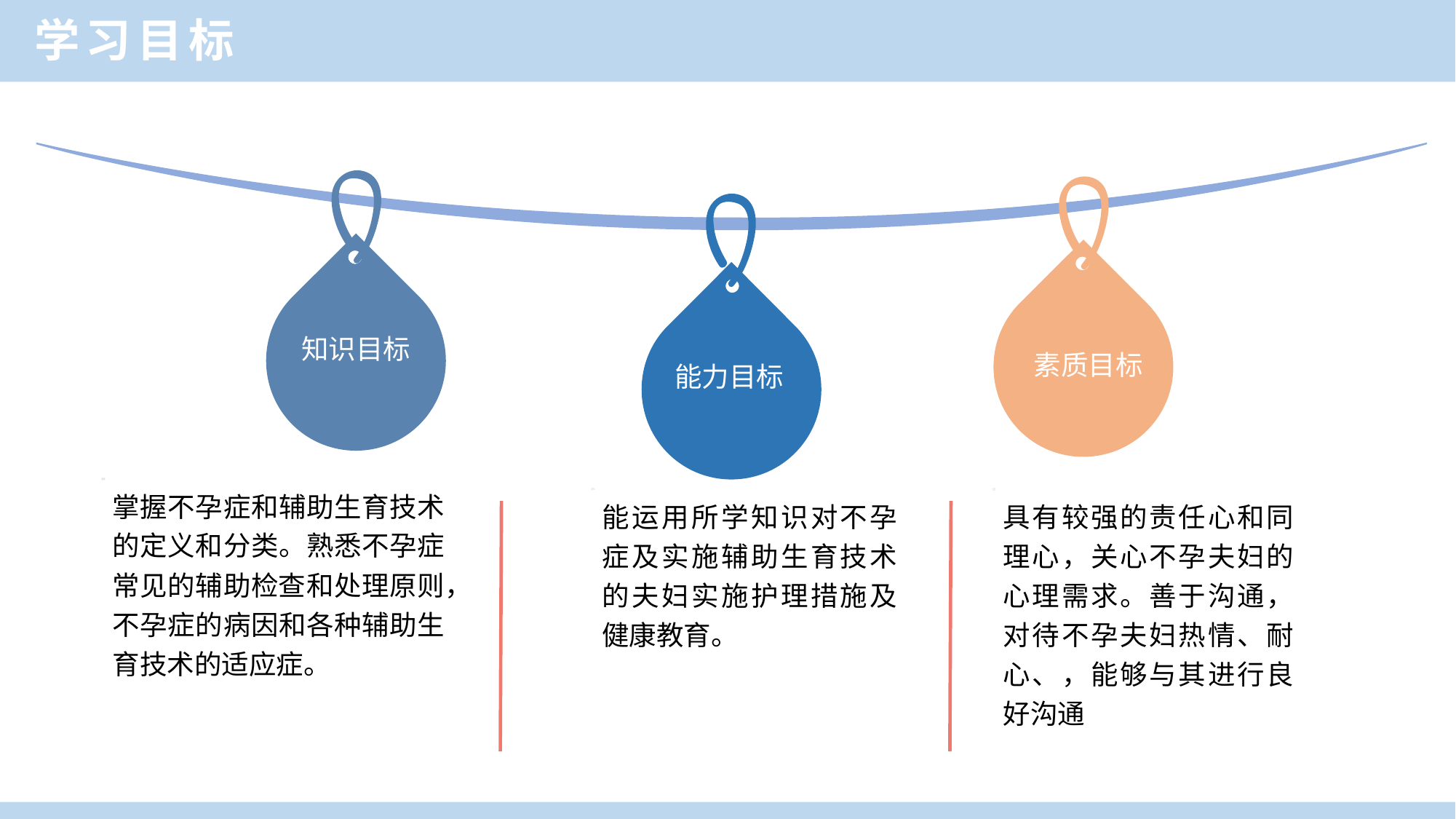

学习目标

知识目标

素质目标

能力目标
掌握不孕症和辅助生育技术的定义和分类。熟悉不孕症常见的辅助检查和处理原则，不孕症的病因和各种辅助生育技术的适应症。
能运用所学知识对不孕症及实施辅助生育技术的夫妇实施护理措施及健康教育。
具有较强的责任心和同理心，关心不孕夫妇的心理需求。善于沟通，对待不孕夫妇热情、耐心、，能够与其进行良好沟通